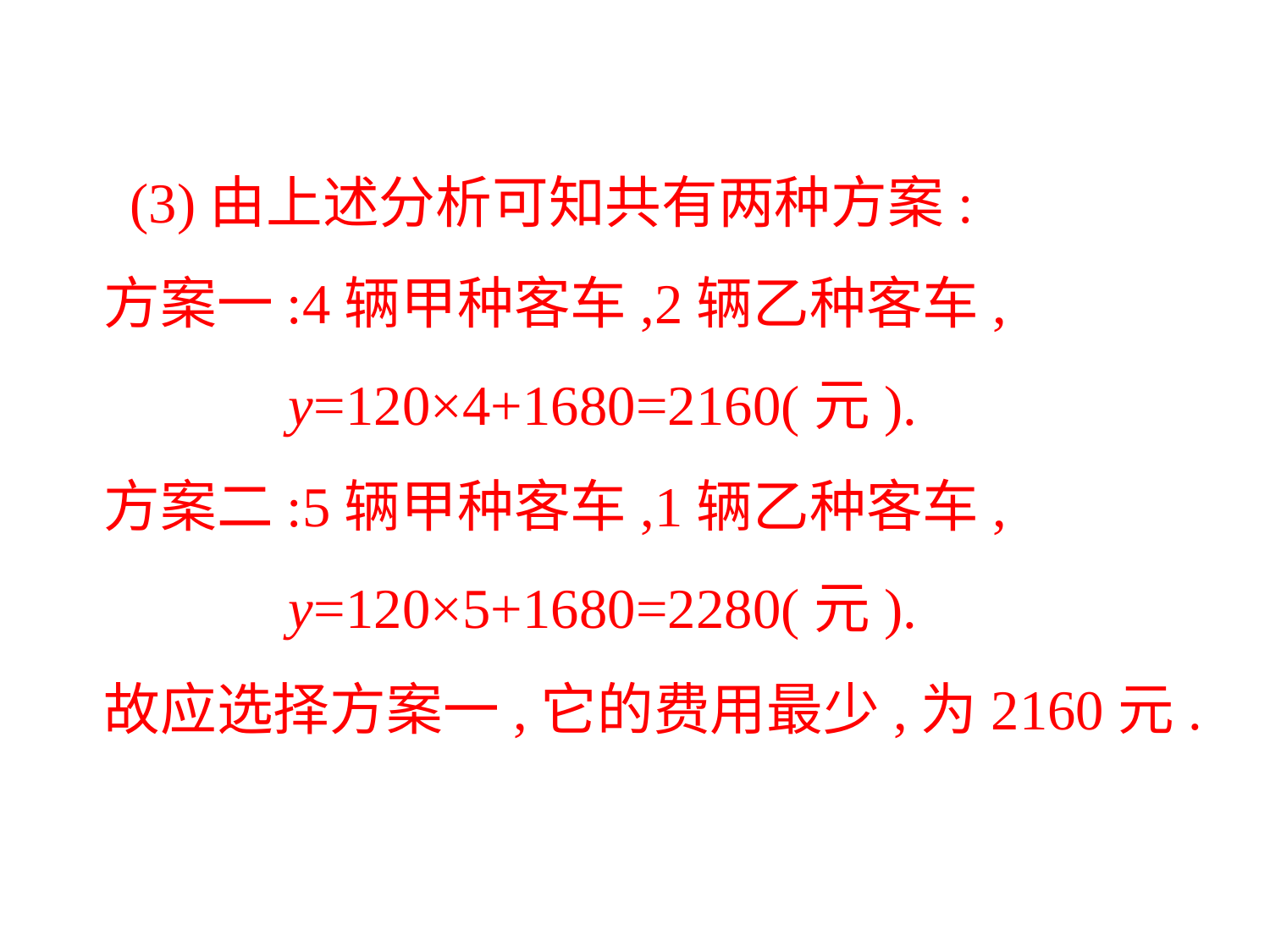

(3)由上述分析可知共有两种方案:
　方案一:4辆甲种客车,2辆乙种客车,
                 y=120×4+1680=2160(元).
　方案二:5辆甲种客车,1辆乙种客车,
                 y=120×5+1680=2280(元).
　故应选择方案一,它的费用最少,为2160元.